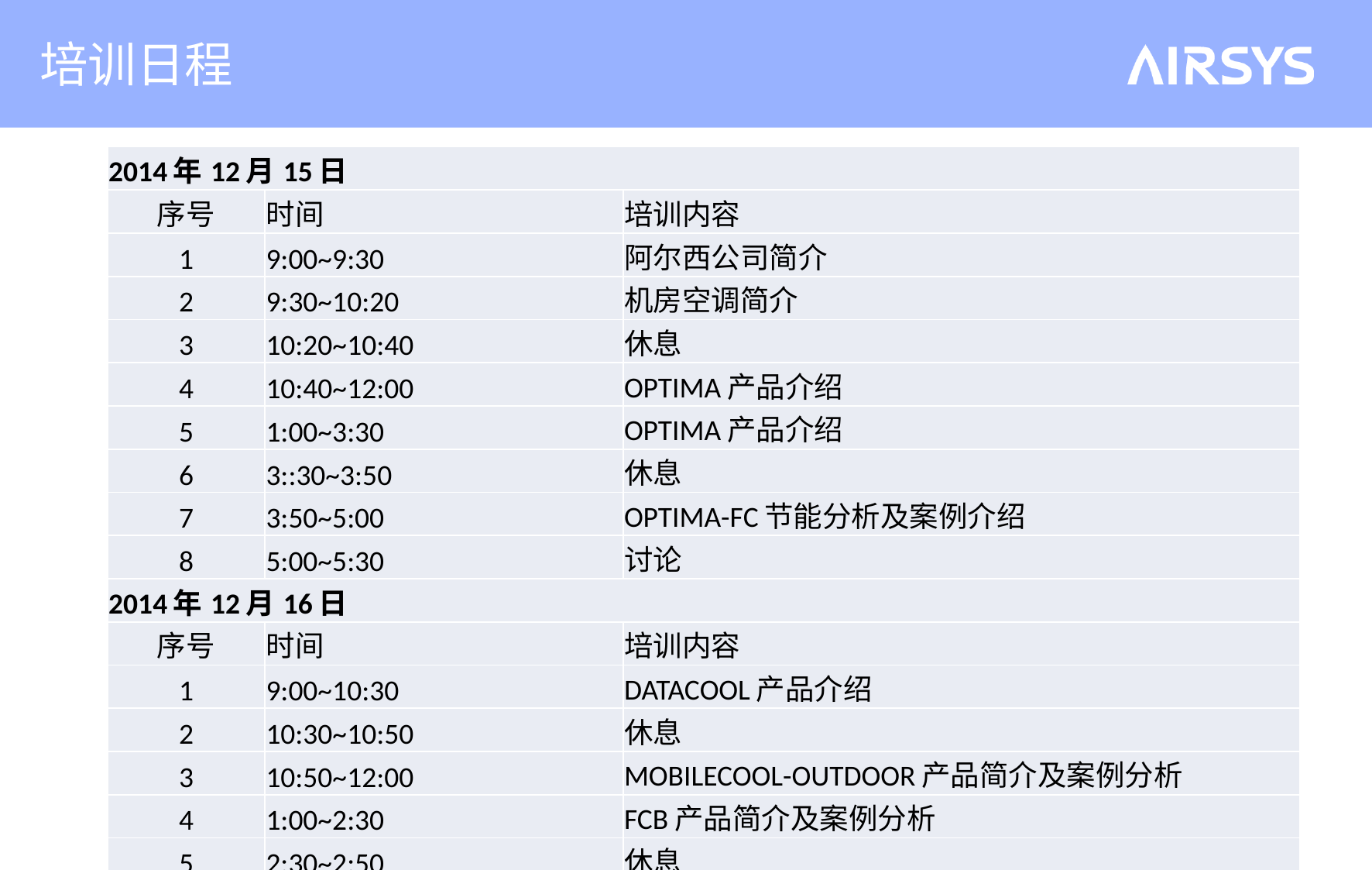

# 培训日程
| 2014年12月15日 |  |  |
| --- | --- | --- |
| 序号 | 时间 | 培训内容 |
| 1 | 9:00~9:30 | 阿尔西公司简介 |
| 2 | 9:30~10:20 | 机房空调简介 |
| 3 | 10:20~10:40 | 休息 |
| 4 | 10:40~12:00 | OPTIMA产品介绍 |
| 5 | 1:00~3:30 | OPTIMA产品介绍 |
| 6 | 3::30~3:50 | 休息 |
| 7 | 3:50~5:00 | OPTIMA-FC节能分析及案例介绍 |
| 8 | 5:00~5:30 | 讨论 |
| 2014年12月16日 |  |  |
| 序号 | 时间 | 培训内容 |
| 1 | 9:00~10:30 | DATACOOL产品介绍 |
| 2 | 10:30~10:50 | 休息 |
| 3 | 10:50~12:00 | MOBILECOOL-OUTDOOR产品简介及案例分析 |
| 4 | 1:00~2:30 | FCB产品简介及案例分析 |
| 5 | 2:30~2:50 | 休息 |
| 6 | 2:50~5:00 | 全部样本介绍 |
| 7 | 5:00~5:30 | 讨论 |